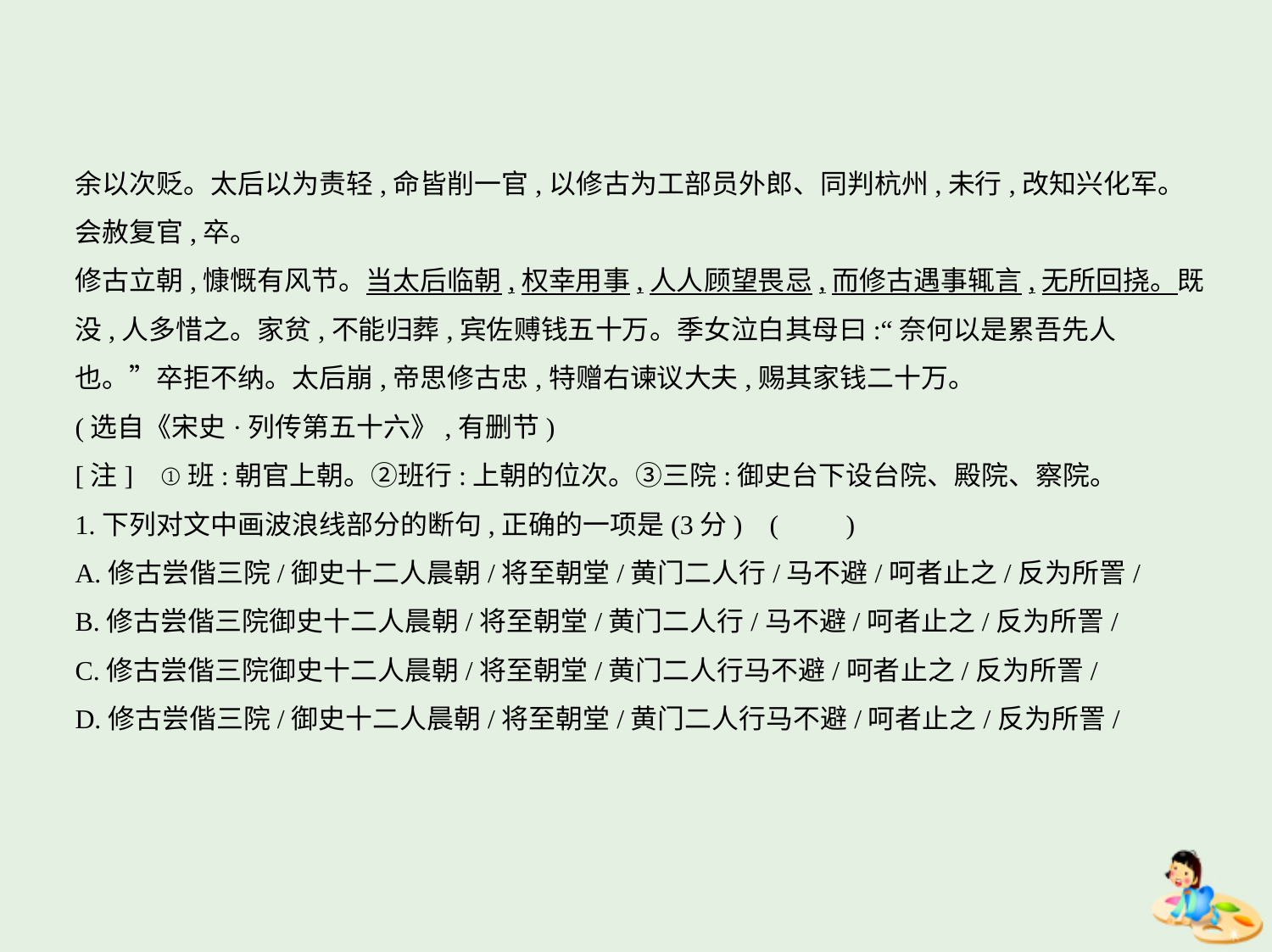

余以次贬。太后以为责轻,命皆削一官,以修古为工部员外郎、同判杭州,未行,改知兴化军。
会赦复官,卒。
修古立朝,慷慨有风节。当太后临朝,权幸用事,人人顾望畏忌,而修古遇事辄言,无所回挠。既
没,人多惜之。家贫,不能归葬,宾佐赙钱五十万。季女泣白其母曰:“奈何以是累吾先人
也。”卒拒不纳。太后崩,帝思修古忠,特赠右谏议大夫,赐其家钱二十万。
(选自《宋史·列传第五十六》,有删节)
[注]    ①班:朝官上朝。②班行:上朝的位次。③三院:御史台下设台院、殿院、察院。
1.下列对文中画波浪线部分的断句,正确的一项是(3分) (　　)
A.修古尝偕三院/御史十二人晨朝/将至朝堂/黄门二人行/马不避/呵者止之/反为所詈/
B.修古尝偕三院御史十二人晨朝/将至朝堂/黄门二人行/马不避/呵者止之/反为所詈/
C.修古尝偕三院御史十二人晨朝/将至朝堂/黄门二人行马不避/呵者止之/反为所詈/
D.修古尝偕三院/御史十二人晨朝/将至朝堂/黄门二人行马不避/呵者止之/反为所詈/